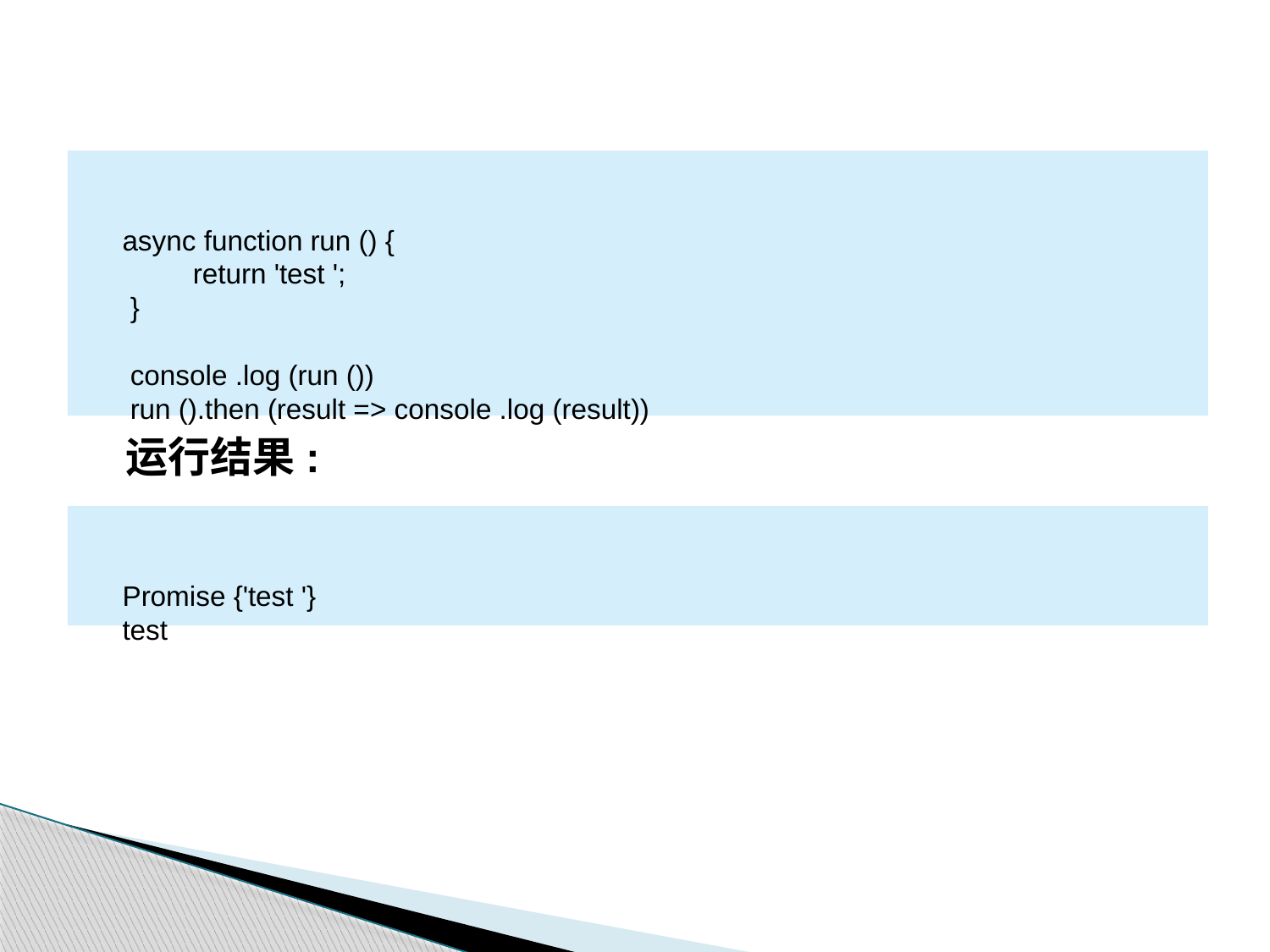

async function run () {
                return 'test ';
        }

        console .log (run ())
        run ().then (result => console .log (result))

运行结果:

       Promise {'test '}
       test